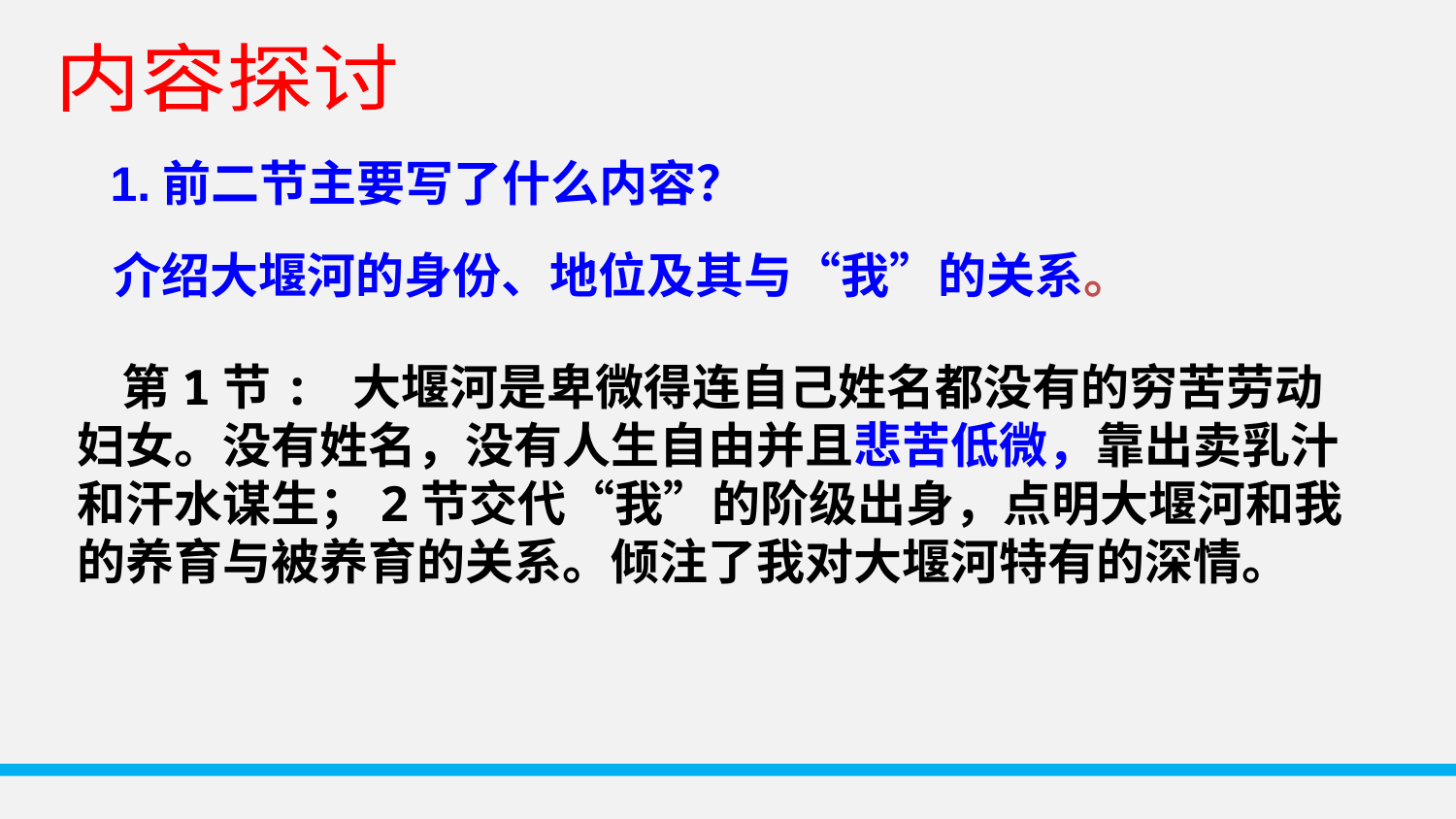

内容探讨
1.前二节主要写了什么内容？
介绍大堰河的身份、地位及其与“我”的关系。
   第1节: 大堰河是卑微得连自己姓名都没有的穷苦劳动妇女。没有姓名，没有人生自由并且悲苦低微，靠出卖乳汁和汗水谋生；2节交代“我”的阶级出身，点明大堰河和我的养育与被养育的关系。倾注了我对大堰河特有的深情。